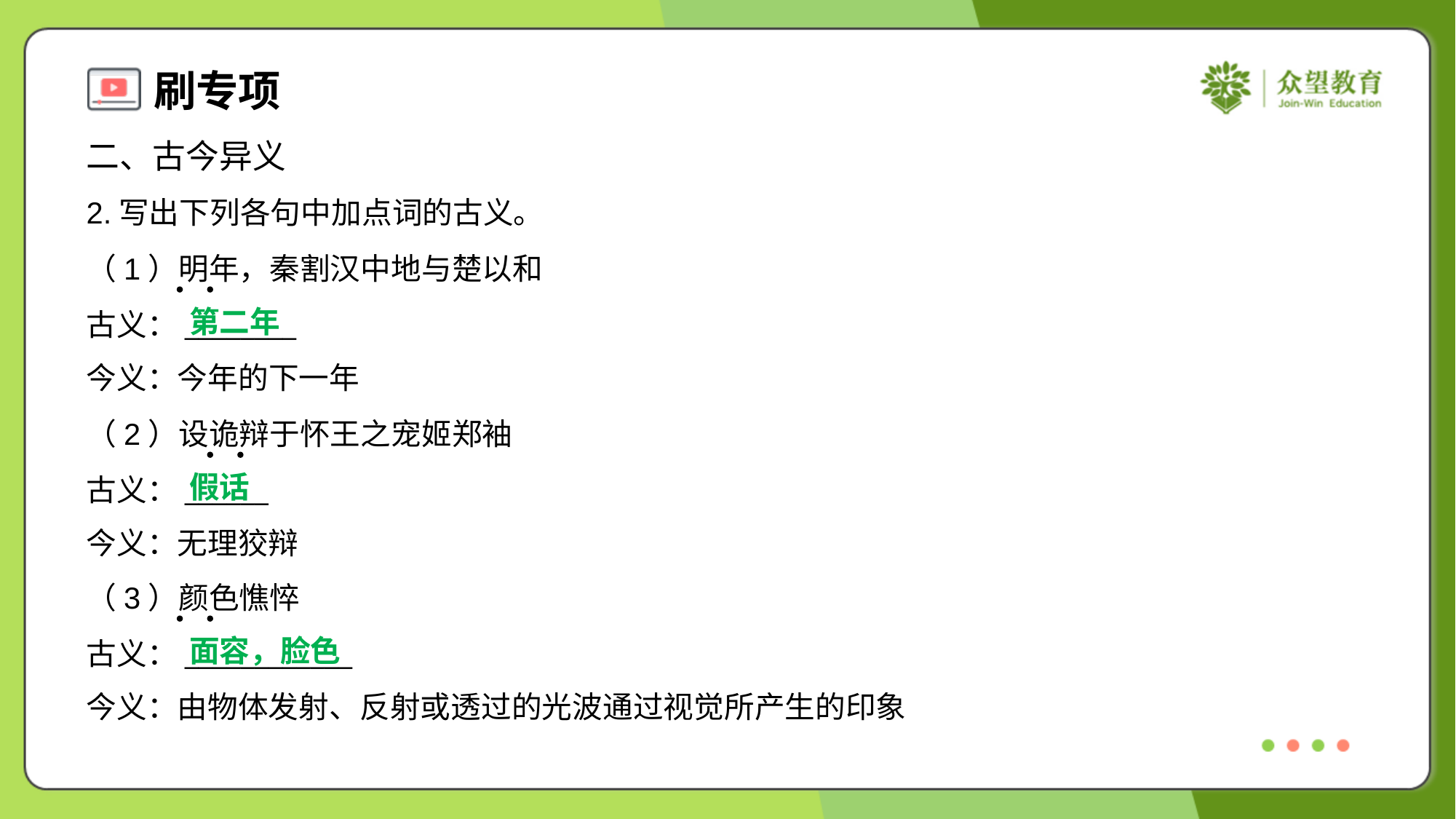

二、古今异义
2.写出下列各句中加点词的古义。
（1）明年，秦割汉中地与楚以和
古义：________
今义：今年的下一年
第二年

（2）设诡辩于怀王之宠姬郑袖
古义：______
今义：无理狡辩
假话

（3）颜色憔悴
古义：____________
今义：由物体发射、反射或透过的光波通过视觉所产生的印象
面容，脸色